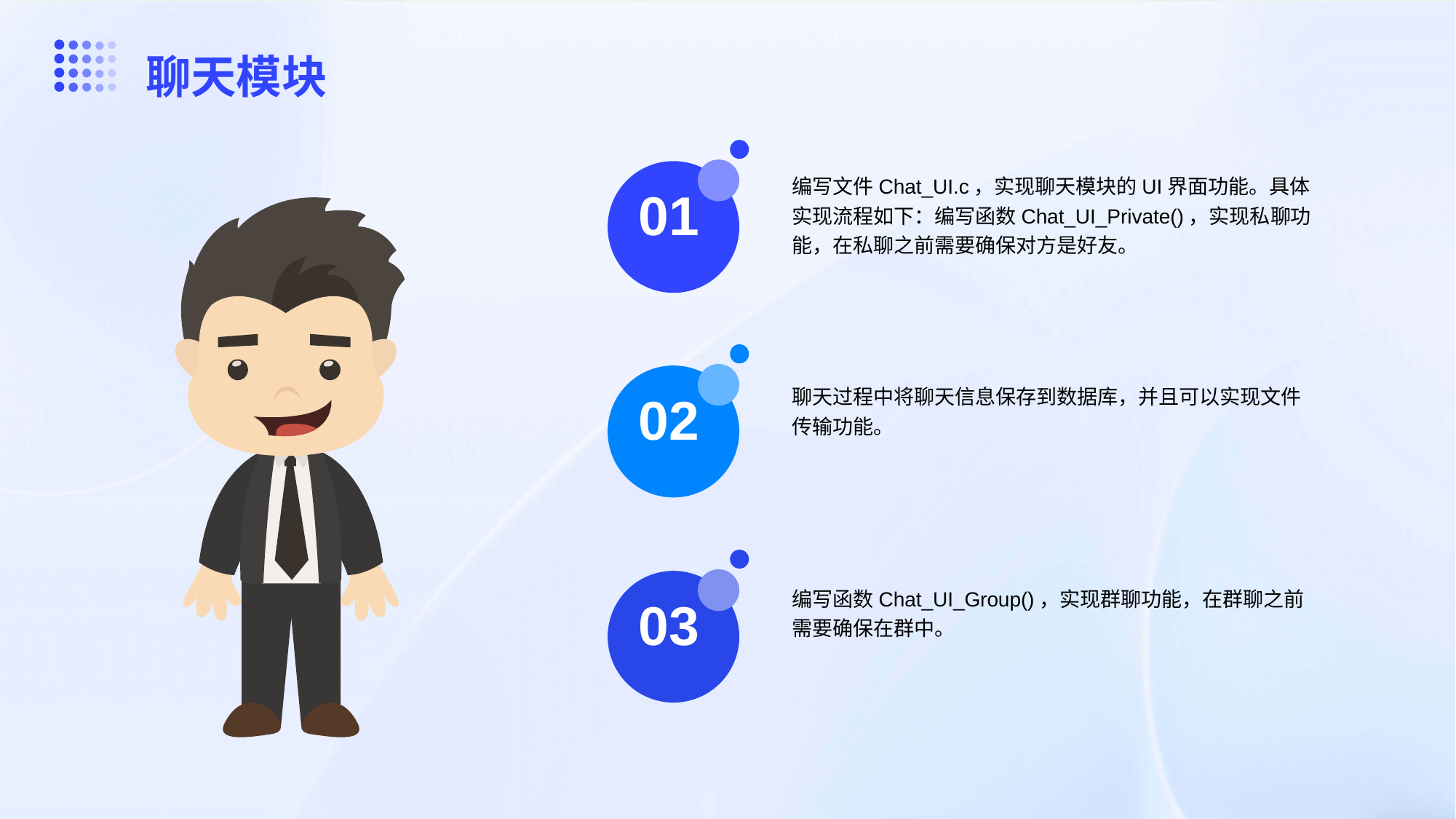

聊天模块

编写文件Chat_UI.c，实现聊天模块的UI界面功能。具体实现流程如下：编写函数Chat_UI_Private()，实现私聊功能，在私聊之前需要确保对方是好友。

01

聊天过程中将聊天信息保存到数据库，并且可以实现文件传输功能。
02

编写函数Chat_UI_Group()，实现群聊功能，在群聊之前需要确保在群中。

03